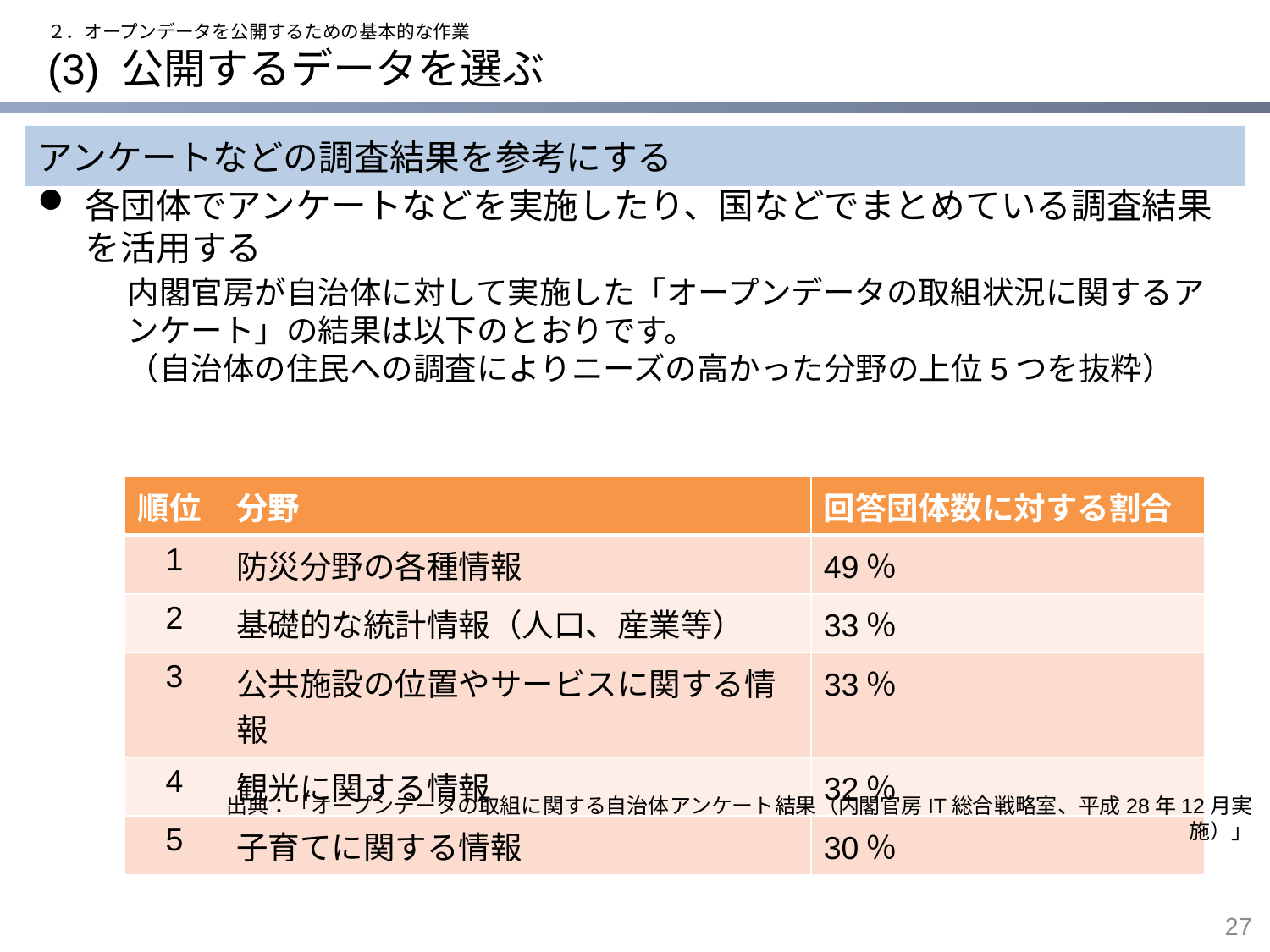

２．オープンデータを公開するための基本的な作業
# (3) 公開するデータを選ぶ
アンケートなどの調査結果を参考にする
各団体でアンケートなどを実施したり、国などでまとめている調査結果を活用する
内閣官房が自治体に対して実施した「オープンデータの取組状況に関するアンケート」の結果は以下のとおりです。
（自治体の住民への調査によりニーズの高かった分野の上位5つを抜粋）
| 順位 | 分野 | 回答団体数に対する割合 |
| --- | --- | --- |
| 1 | 防災分野の各種情報 | 49％ |
| 2 | 基礎的な統計情報（人口、産業等） | 33％ |
| 3 | 公共施設の位置やサービスに関する情報 | 33％ |
| 4 | 観光に関する情報 | 32％ |
| 5 | 子育てに関する情報 | 30％ |
出典：「オープンデータの取組に関する自治体アンケート結果（内閣官房IT総合戦略室、平成28年12月実施）」
27